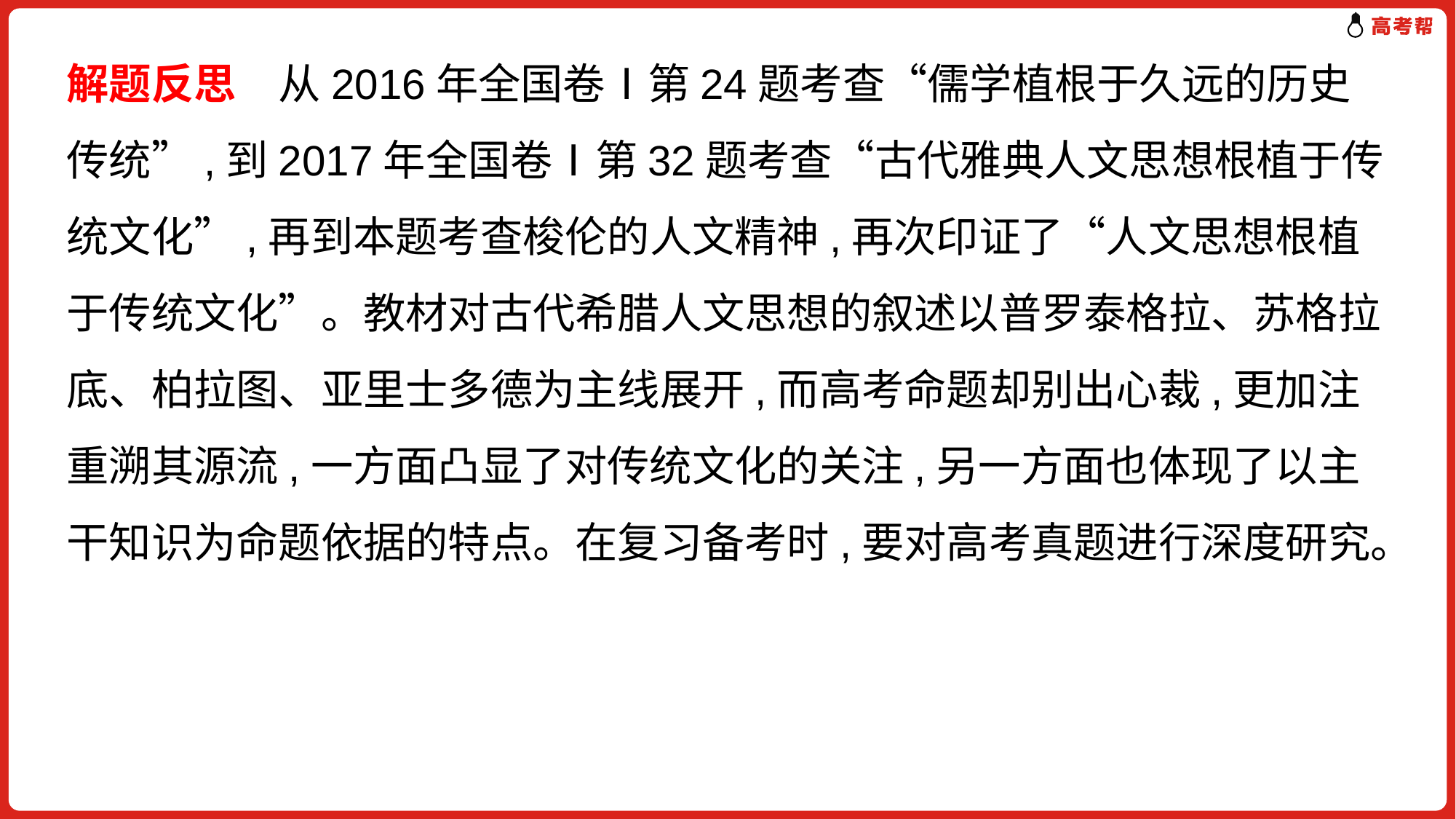

解题反思　从2016年全国卷Ⅰ第24题考查“儒学植根于久远的历史传统”,到2017年全国卷Ⅰ第32题考查“古代雅典人文思想根植于传统文化”,再到本题考查梭伦的人文精神,再次印证了“人文思想根植于传统文化”。教材对古代希腊人文思想的叙述以普罗泰格拉、苏格拉底、柏拉图、亚里士多德为主线展开,而高考命题却别出心裁,更加注重溯其源流,一方面凸显了对传统文化的关注,另一方面也体现了以主干知识为命题依据的特点。在复习备考时,要对高考真题进行深度研究。